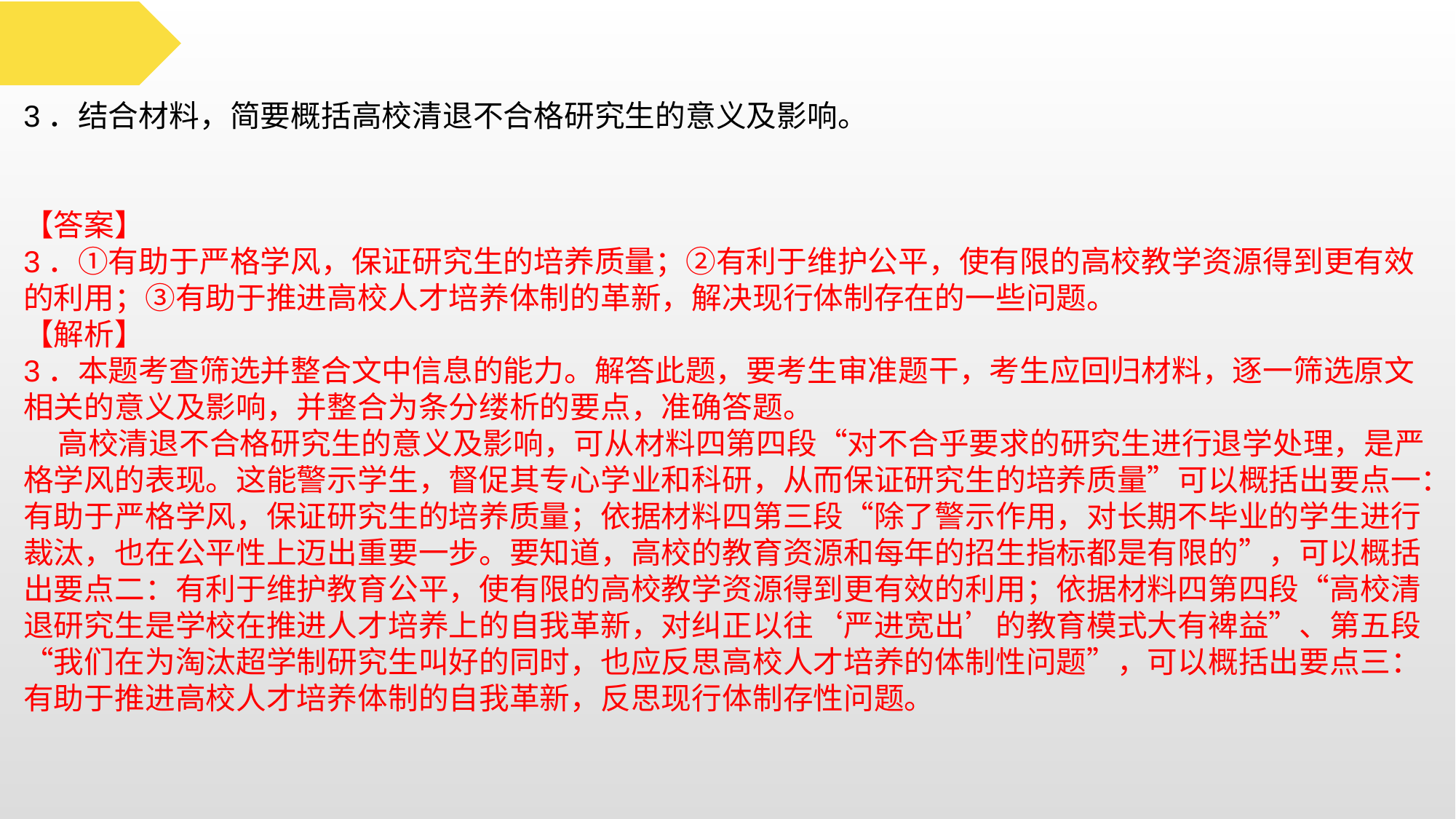

3．结合材料，简要概括高校清退不合格研究生的意义及影响。

【答案】
3．①有助于严格学风，保证研究生的培养质量；②有利于维护公平，使有限的高校教学资源得到更有效的利用；③有助于推进高校人才培养体制的革新，解决现行体制存在的一些问题。
【解析】
3．本题考查筛选并整合文中信息的能力。解答此题，要考生审准题干，考生应回归材料，逐一筛选原文相关的意义及影响，并整合为条分缕析的要点，准确答题。
    高校清退不合格研究生的意义及影响，可从材料四第四段“对不合乎要求的研究生进行退学处理，是严格学风的表现。这能警示学生，督促其专心学业和科研，从而保证研究生的培养质量”可以概括出要点一：有助于严格学风，保证研究生的培养质量；依据材料四第三段“除了警示作用，对长期不毕业的学生进行裁汰，也在公平性上迈出重要一步。要知道，高校的教育资源和每年的招生指标都是有限的”，可以概括出要点二：有利于维护教育公平，使有限的高校教学资源得到更有效的利用；依据材料四第四段“高校清退研究生是学校在推进人才培养上的自我革新，对纠正以往‘严进宽出’的教育模式大有裨益”、第五段“我们在为淘汰超学制研究生叫好的同时，也应反思高校人才培养的体制性问题”，可以概括出要点三：有助于推进高校人才培养体制的自我革新，反思现行体制存性问题。